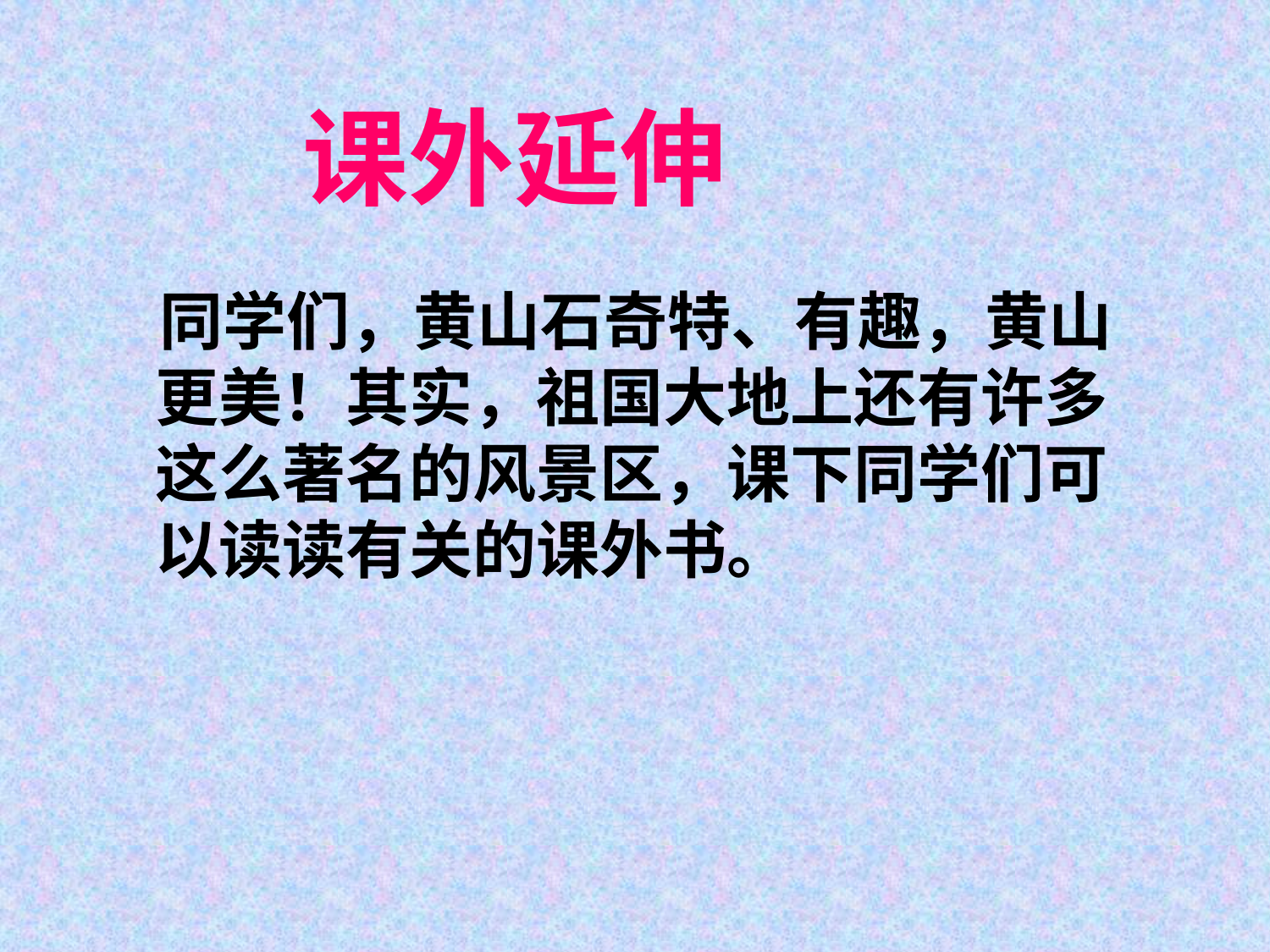

# 课外延伸
   同学们，黄山石奇特、有趣，黄山更美！其实，祖国大地上还有许多这么著名的风景区，课下同学们可以读读有关的课外书。